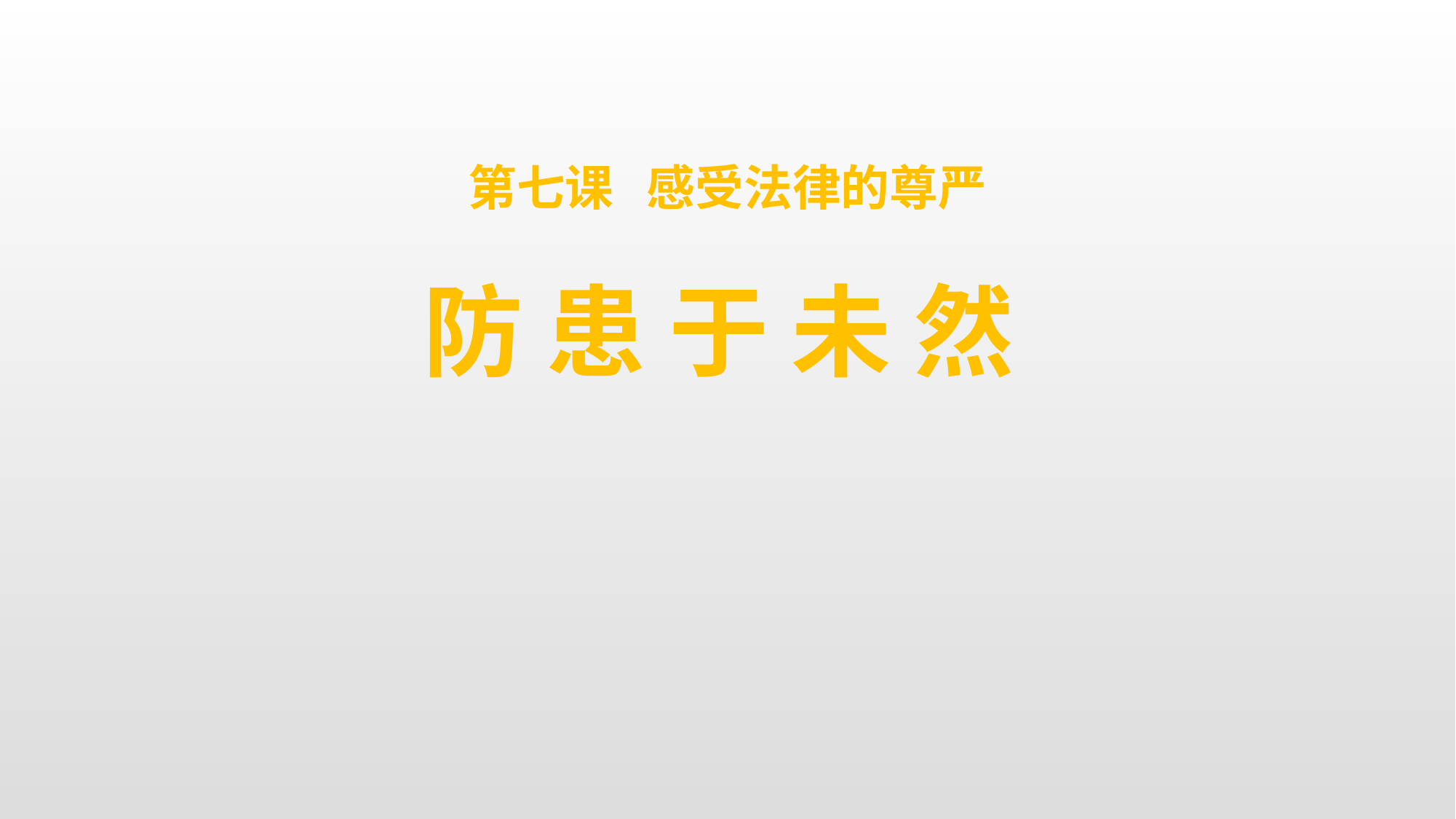

第七课   感受法律的尊严
防 患 于 未 然